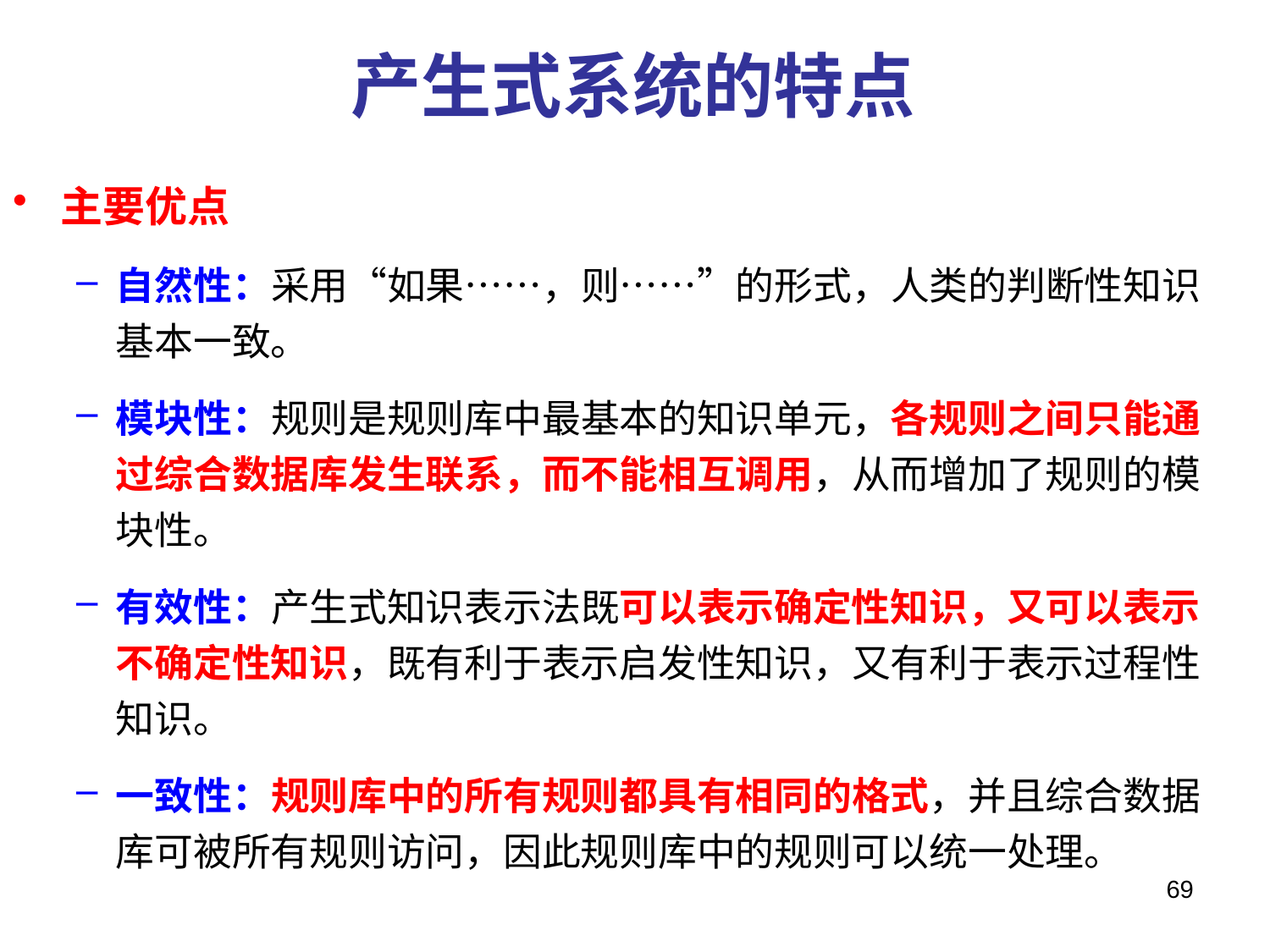

# 产生式系统的特点
主要优点
自然性：采用“如果……，则……”的形式，人类的判断性知识基本一致。
模块性：规则是规则库中最基本的知识单元，各规则之间只能通过综合数据库发生联系，而不能相互调用，从而增加了规则的模块性。
有效性：产生式知识表示法既可以表示确定性知识，又可以表示不确定性知识，既有利于表示启发性知识，又有利于表示过程性知识。
一致性：规则库中的所有规则都具有相同的格式，并且综合数据库可被所有规则访问，因此规则库中的规则可以统一处理。
69